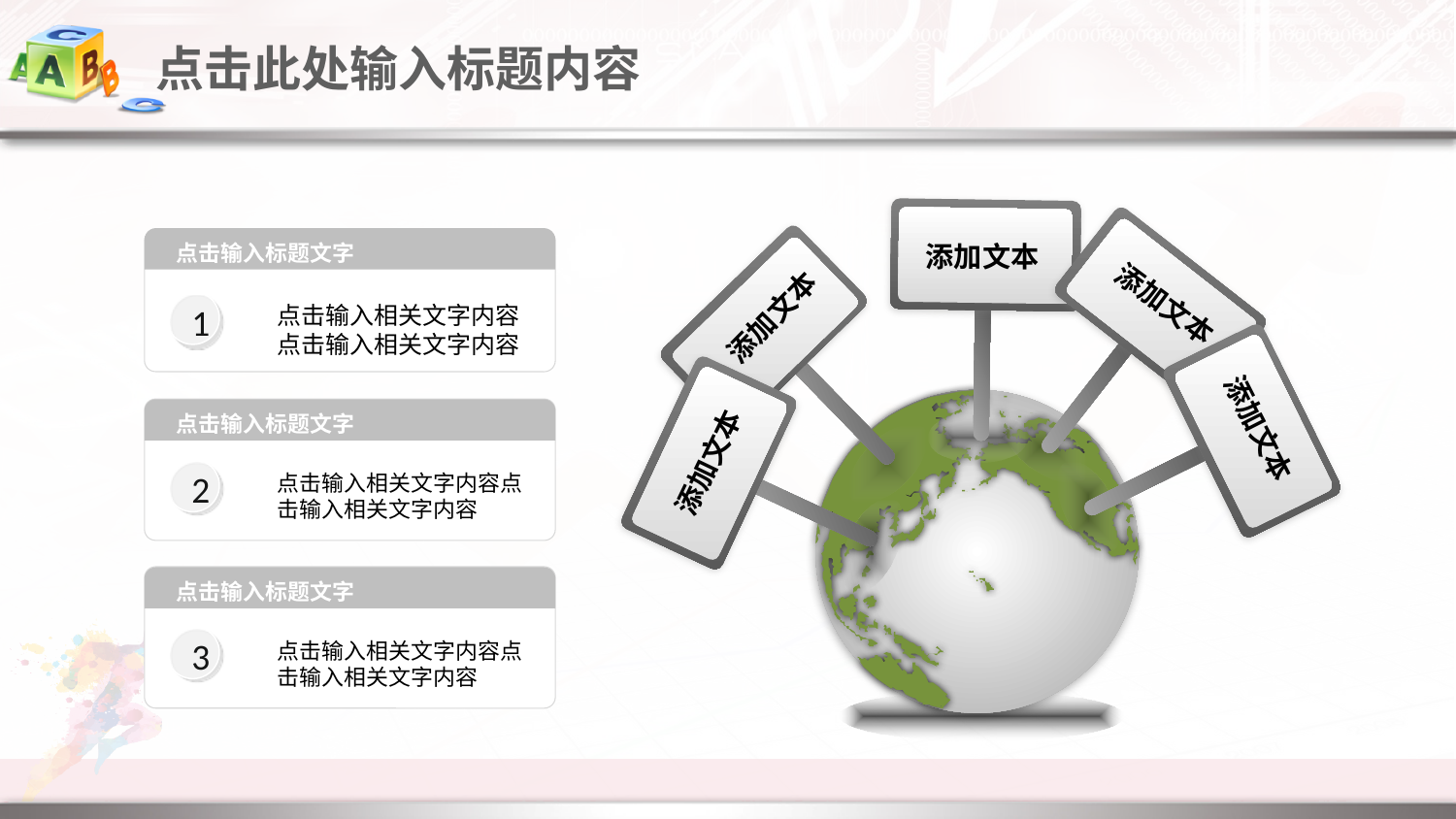

点击此处输入标题内容

添加文本

添加文本
添加文本

添加文本
添加文本

点击输入标题文字

1
点击输入相关文字内容点击输入相关文字内容

点击输入标题文字

2
点击输入相关文字内容点击输入相关文字内容

点击输入标题文字

3
点击输入相关文字内容点击输入相关文字内容